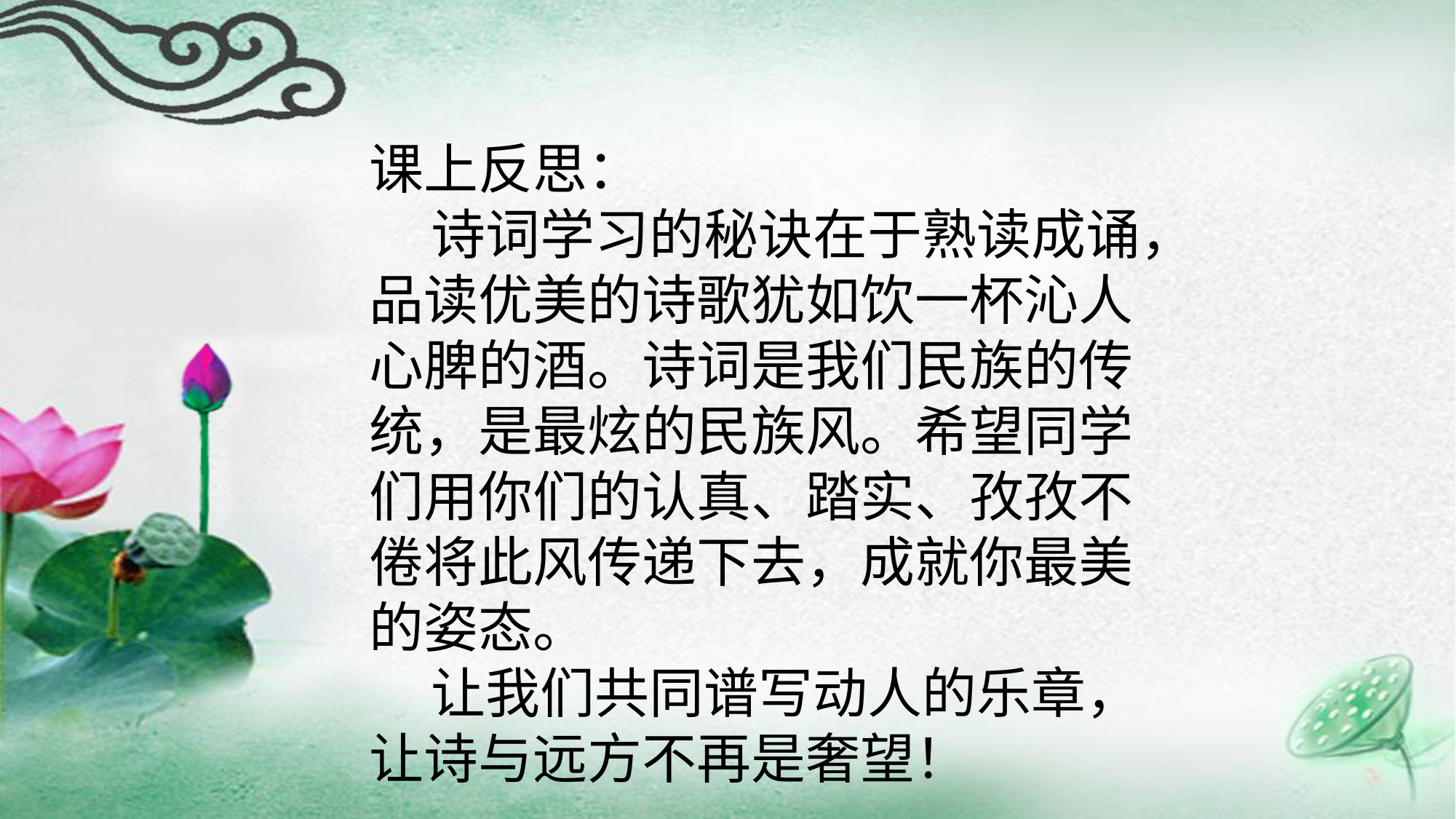

课上反思：
    诗词学习的秘诀在于熟读成诵，品读优美的诗歌犹如饮一杯沁人心脾的酒。诗词是我们民族的传统，是最炫的民族风。希望同学们用你们的认真、踏实、孜孜不倦将此风传递下去，成就你最美的姿态。
    让我们共同谱写动人的乐章，让诗与远方不再是奢望！